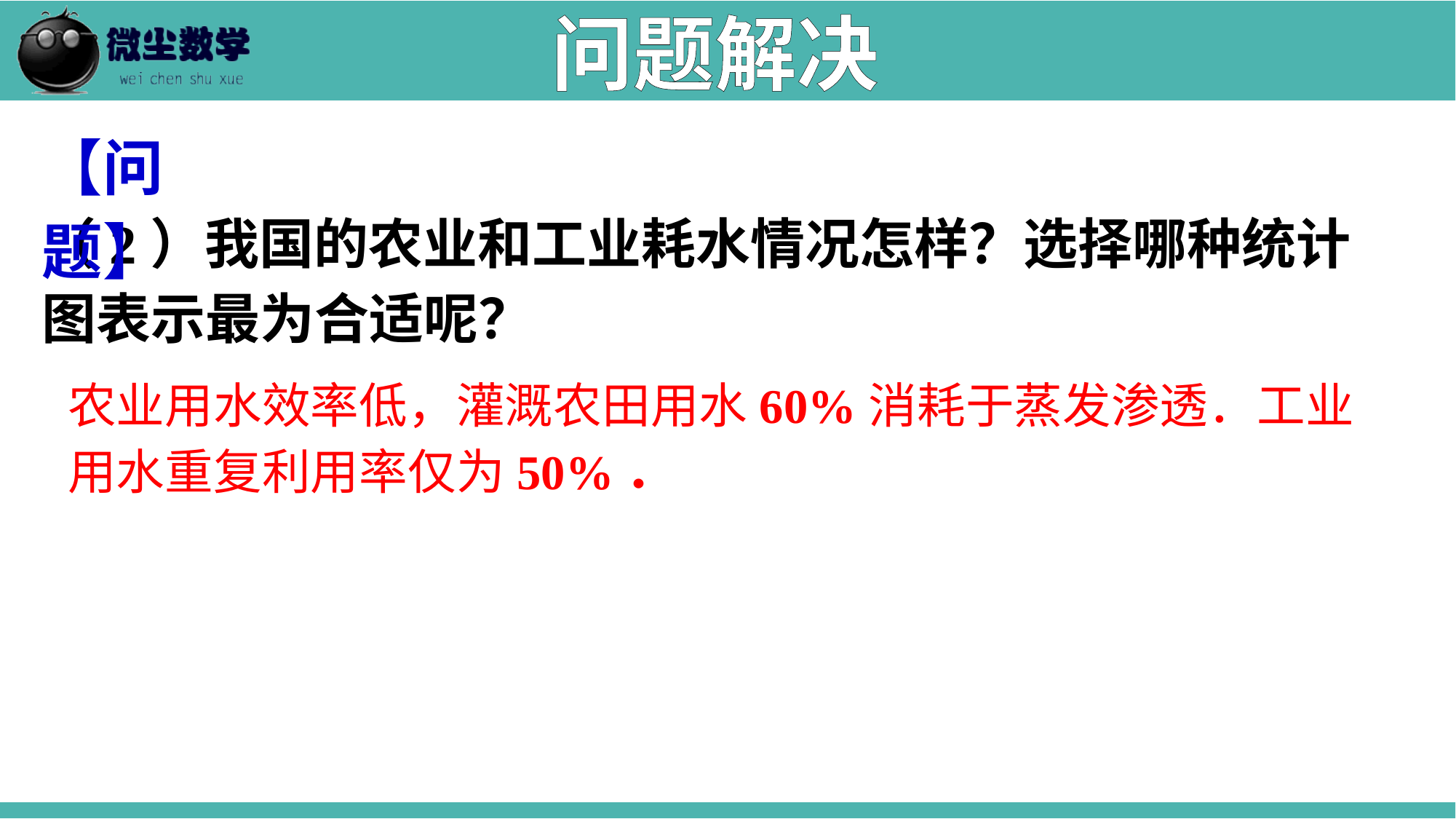

问题解决
【问题】
（2）我国的农业和工业耗水情况怎样？选择哪种统计图表示最为合适呢？
农业用水效率低，灌溉农田用水60%消耗于蒸发渗透．工业用水重复利用率仅为50%．